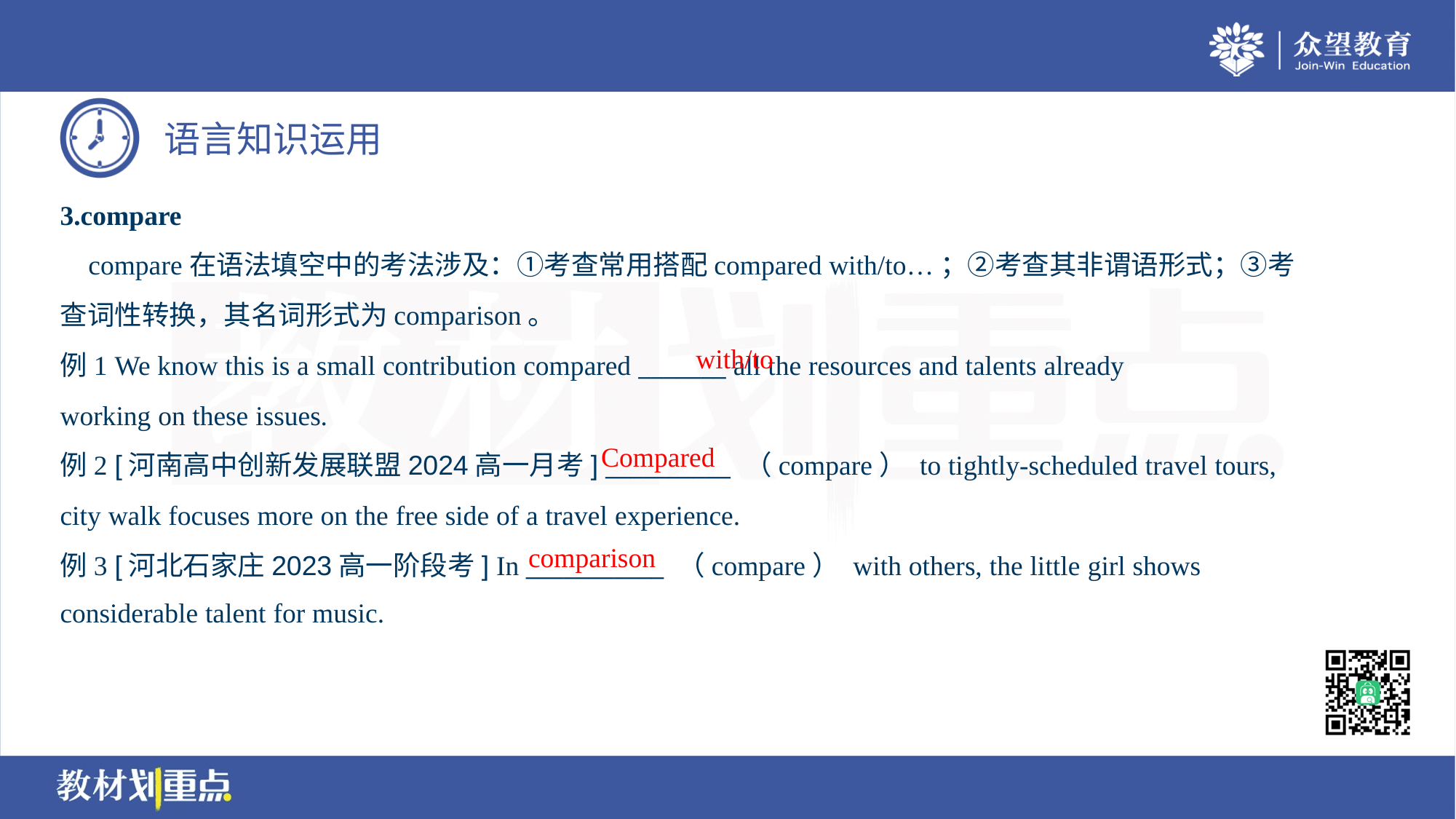

3.compare
    compare在语法填空中的考法涉及：①考查常用搭配compared with/to…；②考查其非谓语形式；③考
查词性转换，其名词形式为comparison。
例1 We know this is a small contribution compared _______ all the resources and talents already
working on these issues.
例2 [河南高中创新发展联盟2024高一月考] __________ （compare） to tightly-scheduled travel tours,
city walk focuses more on the free side of a travel experience.
例3 [河北石家庄2023高一阶段考] In ___________ （compare） with others, the little girl shows
considerable talent for music.
with/to
Compared
comparison